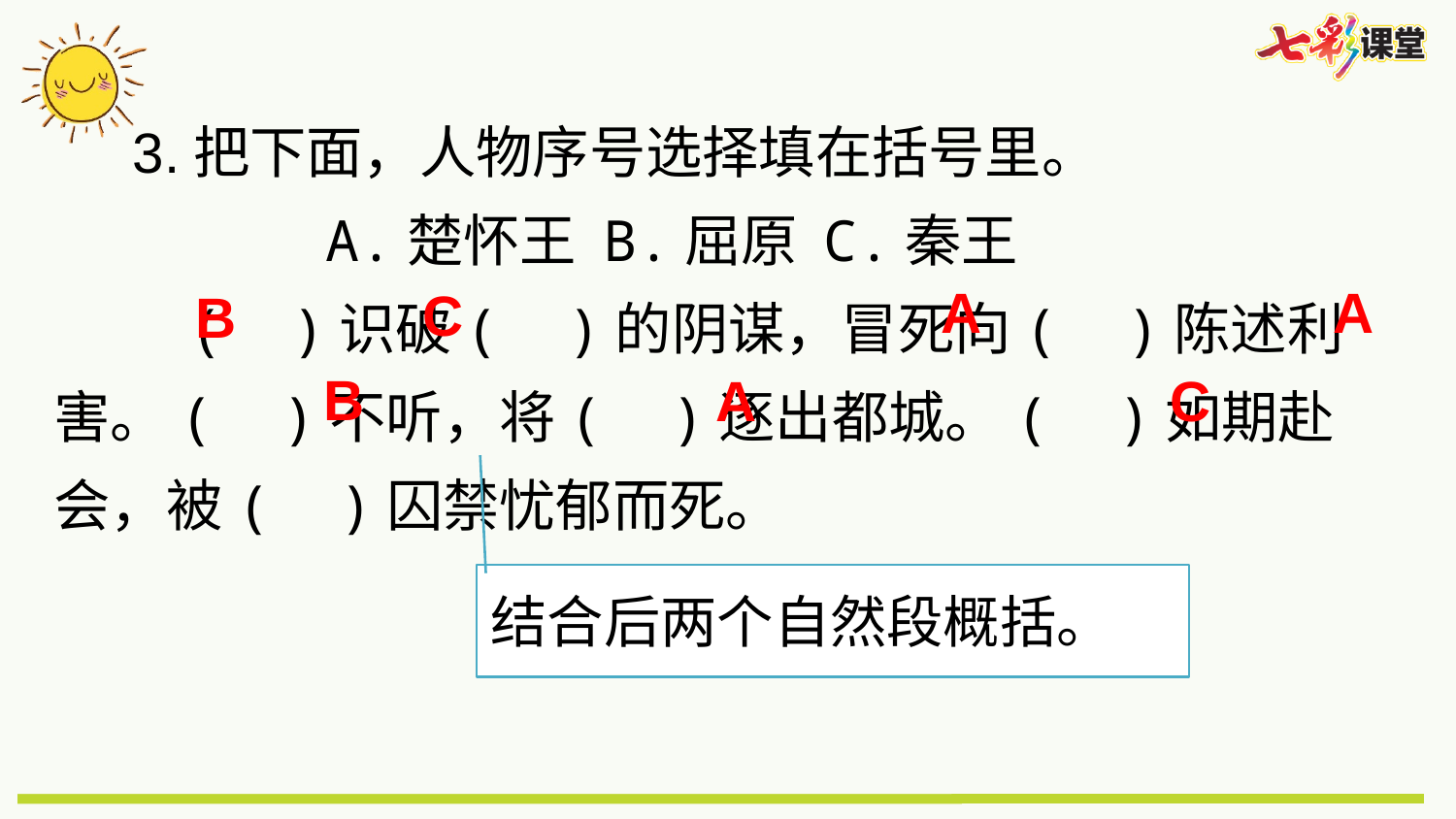

3.把下面，人物序号选择填在括号里。
        A.楚怀王 B.屈原 C.秦王
    (  )识破(  )的阴谋，冒死向(  )陈述利害。(  )不听，将(  )逐出都城。(  )如期赴会，被(  )囚禁忧郁而死。
A
A
C
B
B
A
C
结合后两个自然段概括。